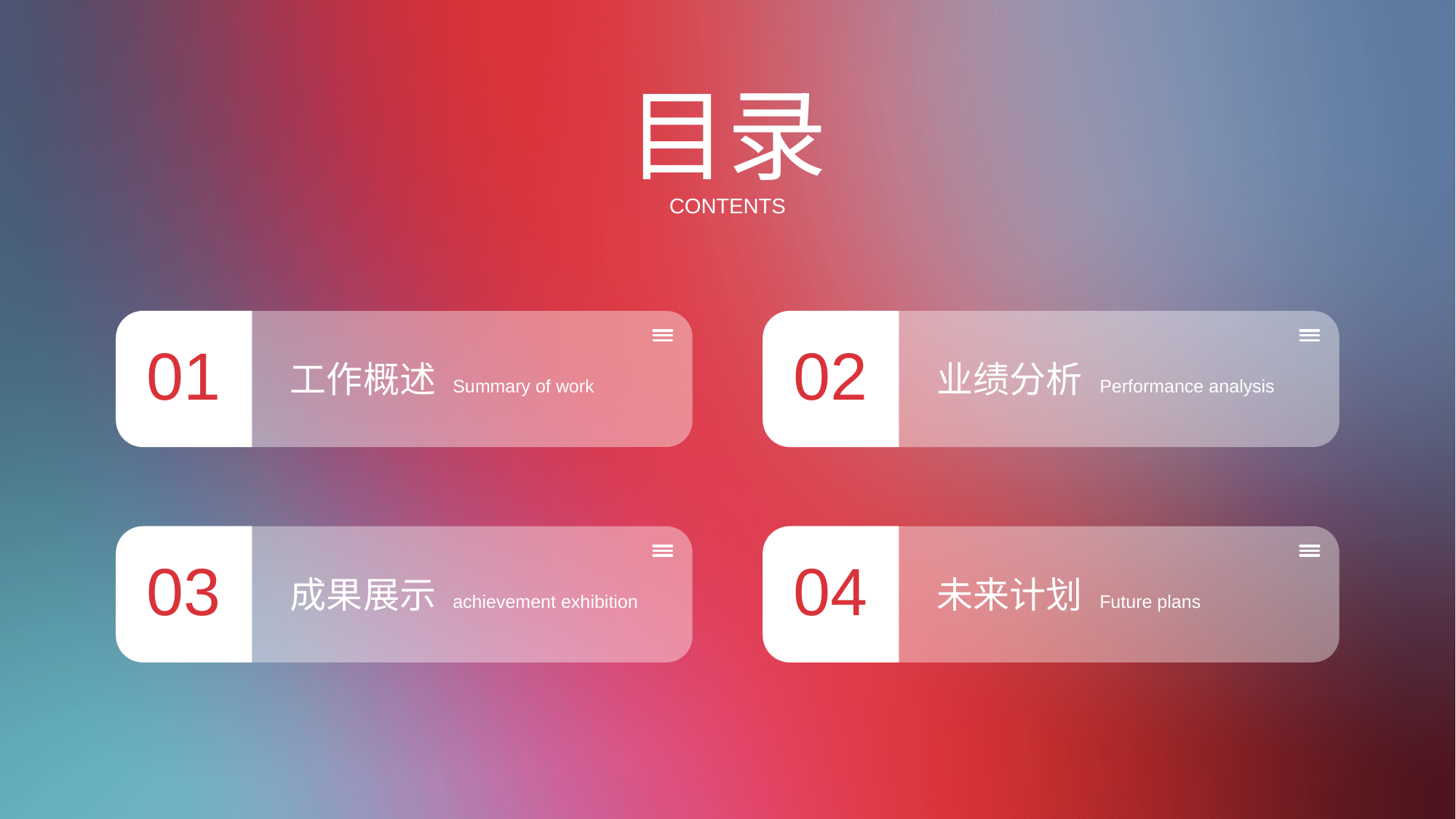

目录
CONTENTS

01
工作概述 Summary of work

02
业绩分析 Performance analysis

03
成果展示 achievement exhibition

04
未来计划 Future plans